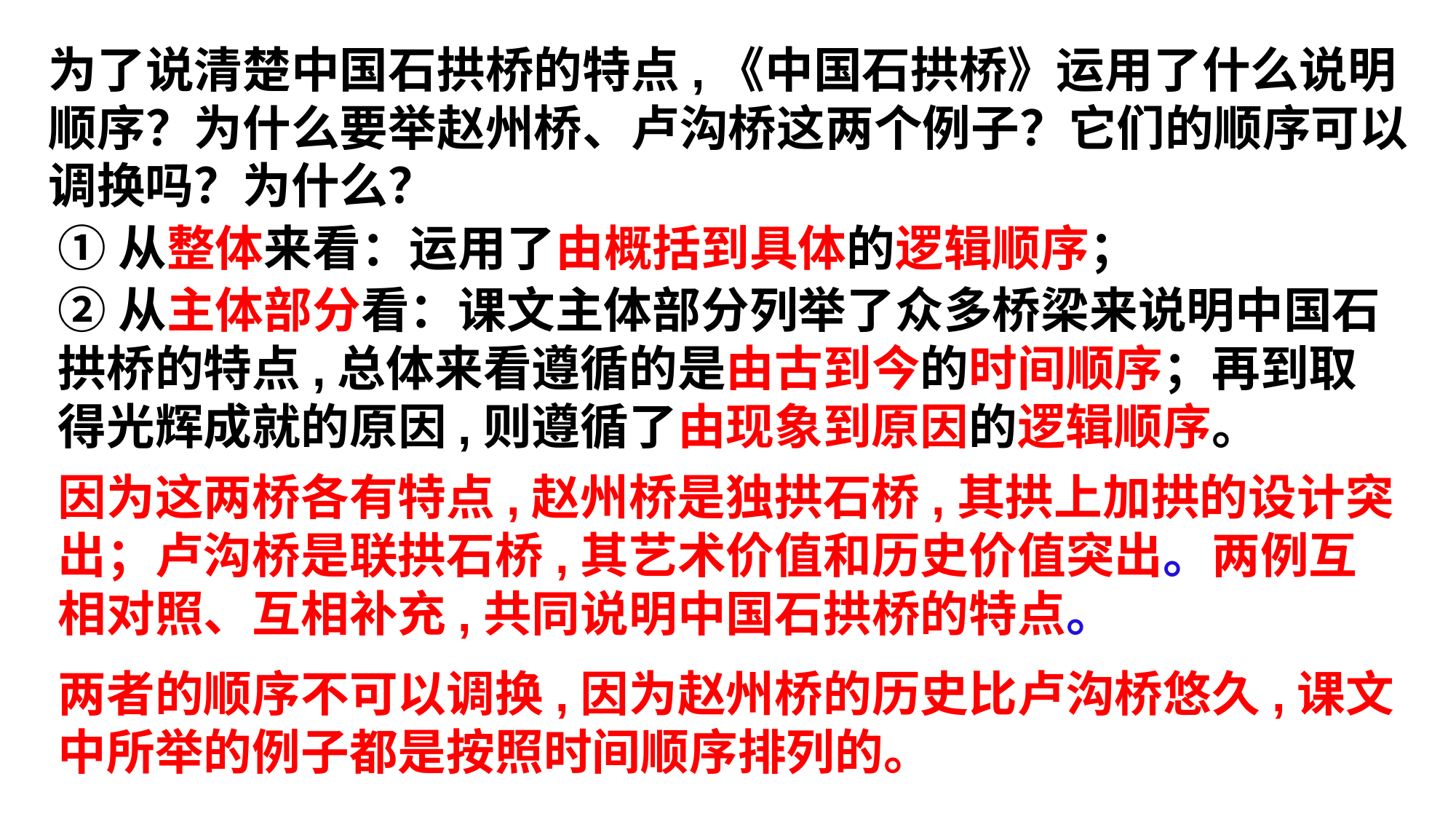

为了说清楚中国石拱桥的特点,《中国石拱桥》运用了什么说明顺序？为什么要举赵州桥、卢沟桥这两个例子？它们的顺序可以调换吗？为什么？
①从整体来看：运用了由概括到具体的逻辑顺序；
②从主体部分看：课文主体部分列举了众多桥梁来说明中国石拱桥的特点,总体来看遵循的是由古到今的时间顺序；再到取得光辉成就的原因,则遵循了由现象到原因的逻辑顺序。
因为这两桥各有特点,赵州桥是独拱石桥,其拱上加拱的设计突出；卢沟桥是联拱石桥,其艺术价值和历史价值突出。两例互相对照、互相补充,共同说明中国石拱桥的特点。
两者的顺序不可以调换,因为赵州桥的历史比卢沟桥悠久,课文中所举的例子都是按照时间顺序排列的。